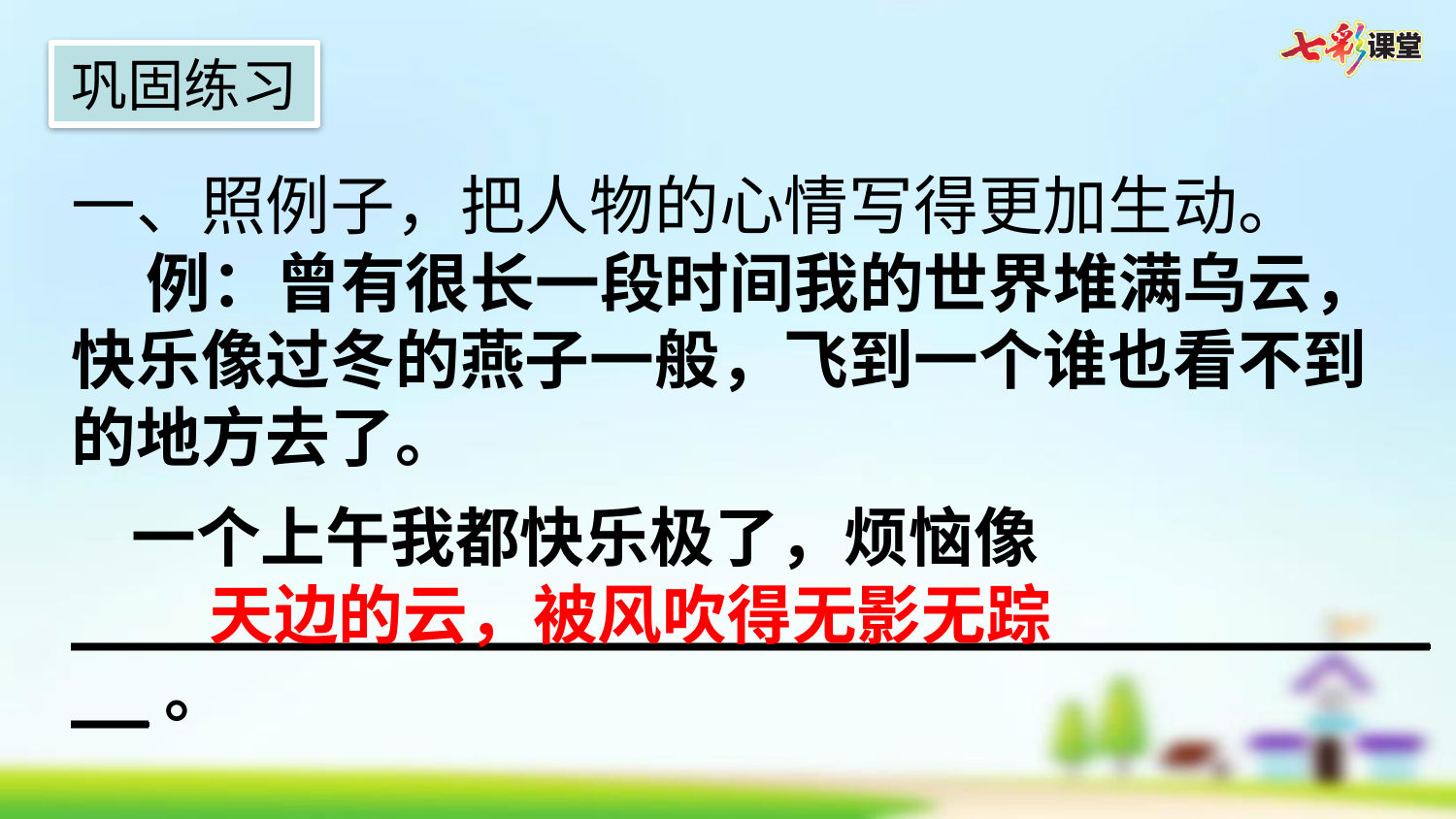

巩固练习
一、照例子，把人物的心情写得更加生动。
    例：曾有很长一段时间我的世界堆满乌云，快乐像过冬的燕子一般，飞到一个谁也看不到的地方去了。
   一个上午我都快乐极了，烦恼像_____________________________________。
天边的云，被风吹得无影无踪